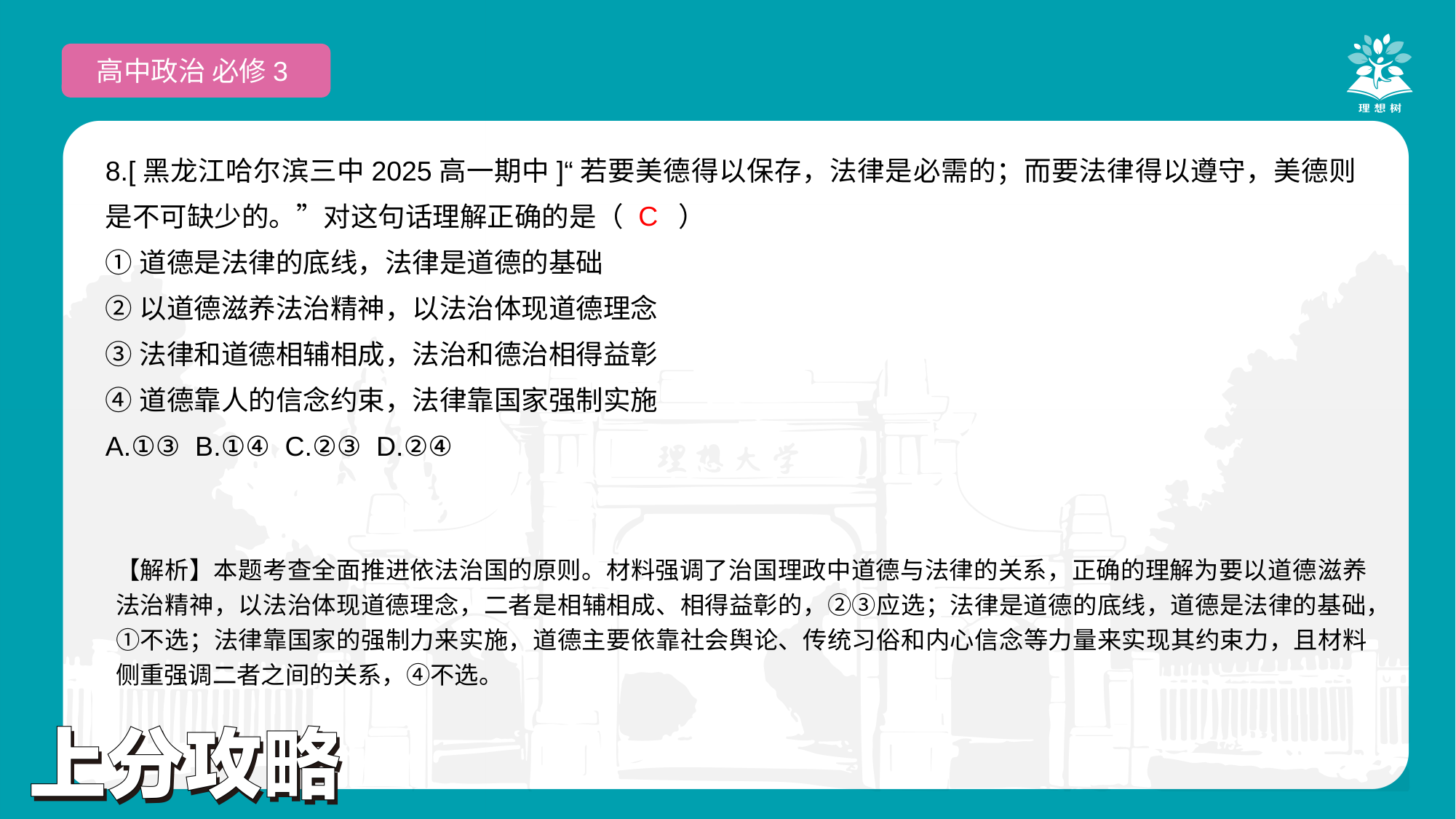

高中政治 必修3
8.[黑龙江哈尔滨三中2025高一期中]“若要美德得以保存，法律是必需的；而要法律得以遵守，美德则是不可缺少的。”对这句话理解正确的是（　　）
①道德是法律的底线，法律是道德的基础
②以道德滋养法治精神，以法治体现道德理念
③法律和道德相辅相成，法治和德治相得益彰
④道德靠人的信念约束，法律靠国家强制实施
A.①③  B.①④  C.②③  D.②④
 C
【解析】本题考查全面推进依法治国的原则。材料强调了治国理政中道德与法律的关系，正确的理解为要以道德滋养法治精神，以法治体现道德理念，二者是相辅相成、相得益彰的，②③应选；法律是道德的底线，道德是法律的基础，①不选；法律靠国家的强制力来实施，道德主要依靠社会舆论、传统习俗和内心信念等力量来实现其约束力，且材料侧重强调二者之间的关系，④不选。